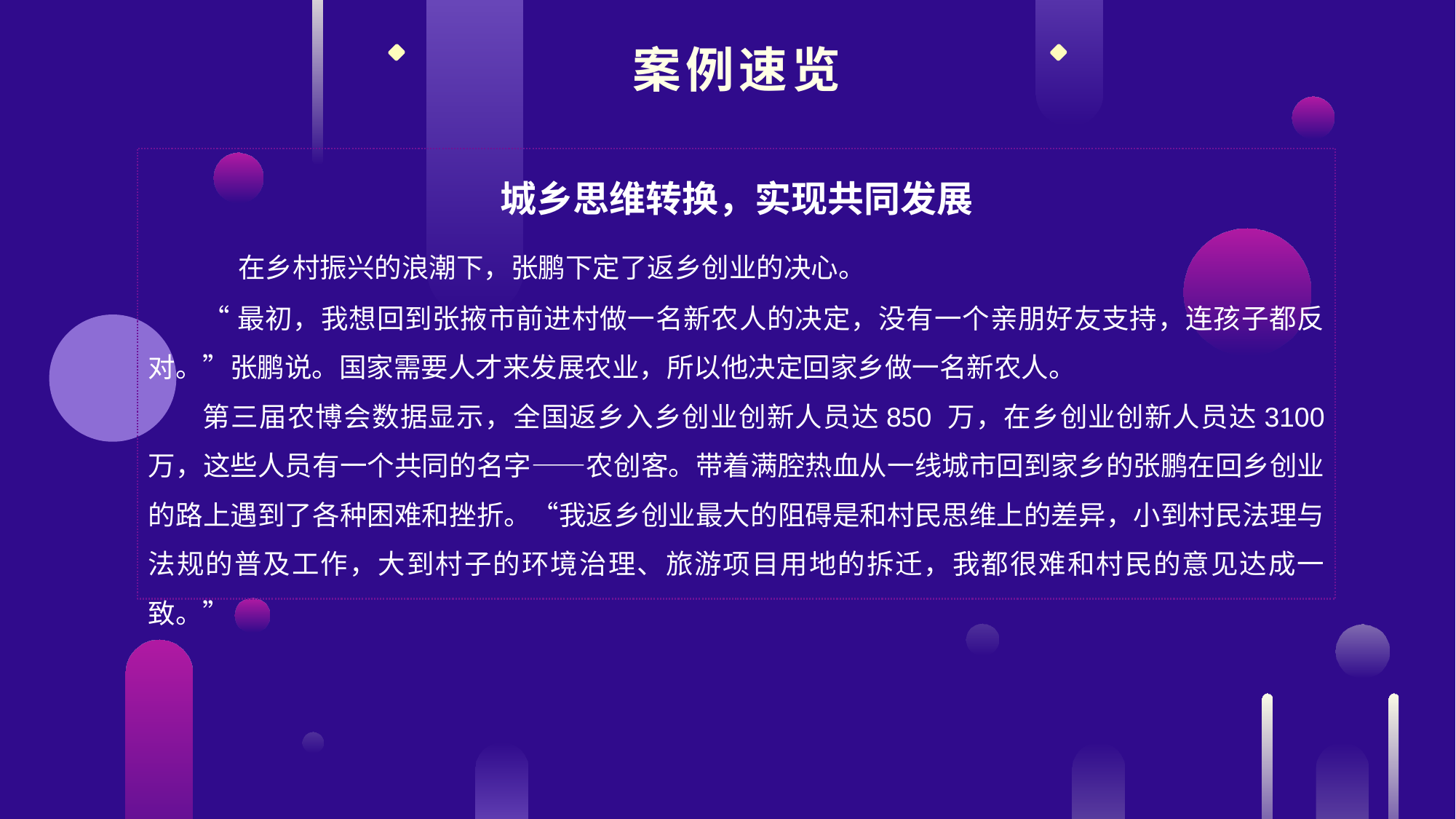

案例速览

城乡思维转换，实现共同发展
 在乡村振兴的浪潮下，张鹏下定了返乡创业的决心。
“最初，我想回到张掖市前进村做一名新农人的决定，没有一个亲朋好友支持，连孩子都反对。”张鹏说。国家需要人才来发展农业，所以他决定回家乡做一名新农人。
第三届农博会数据显示，全国返乡入乡创业创新人员达850 万，在乡创业创新人员达3100 万，这些人员有一个共同的名字——农创客。带着满腔热血从一线城市回到家乡的张鹏在回乡创业的路上遇到了各种困难和挫折。“我返乡创业最大的阻碍是和村民思维上的差异，小到村民法理与法规的普及工作，大到村子的环境治理、旅游项目用地的拆迁，我都很难和村民的意见达成一致。”